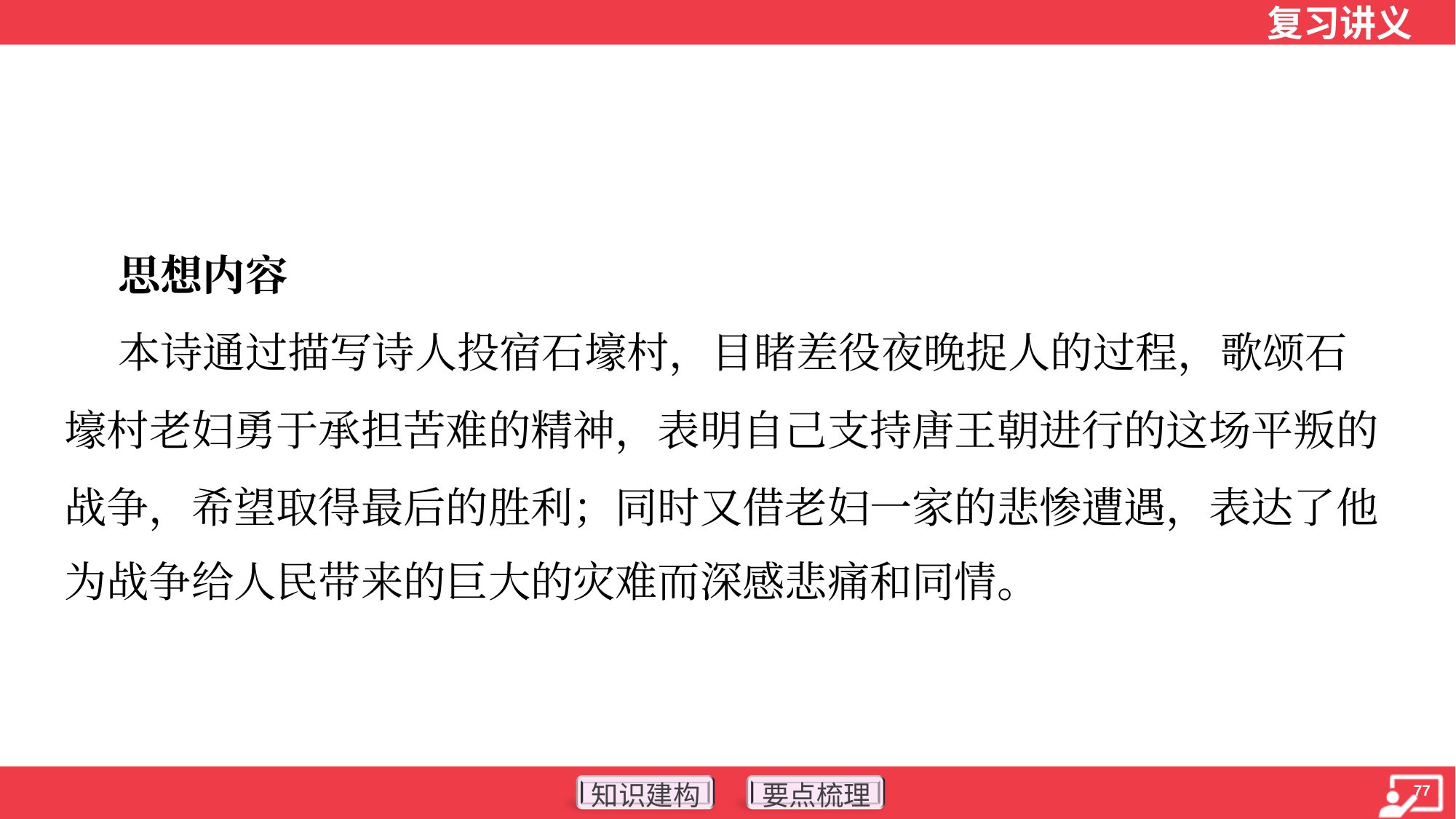

思想内容
    本诗通过描写诗人投宿石壕村，目睹差役夜晚捉人的过程，歌颂石
壕村老妇勇于承担苦难的精神，表明自己支持唐王朝进行的这场平叛的
战争，希望取得最后的胜利；同时又借老妇一家的悲惨遭遇，表达了他
为战争给人民带来的巨大的灾难而深感悲痛和同情。